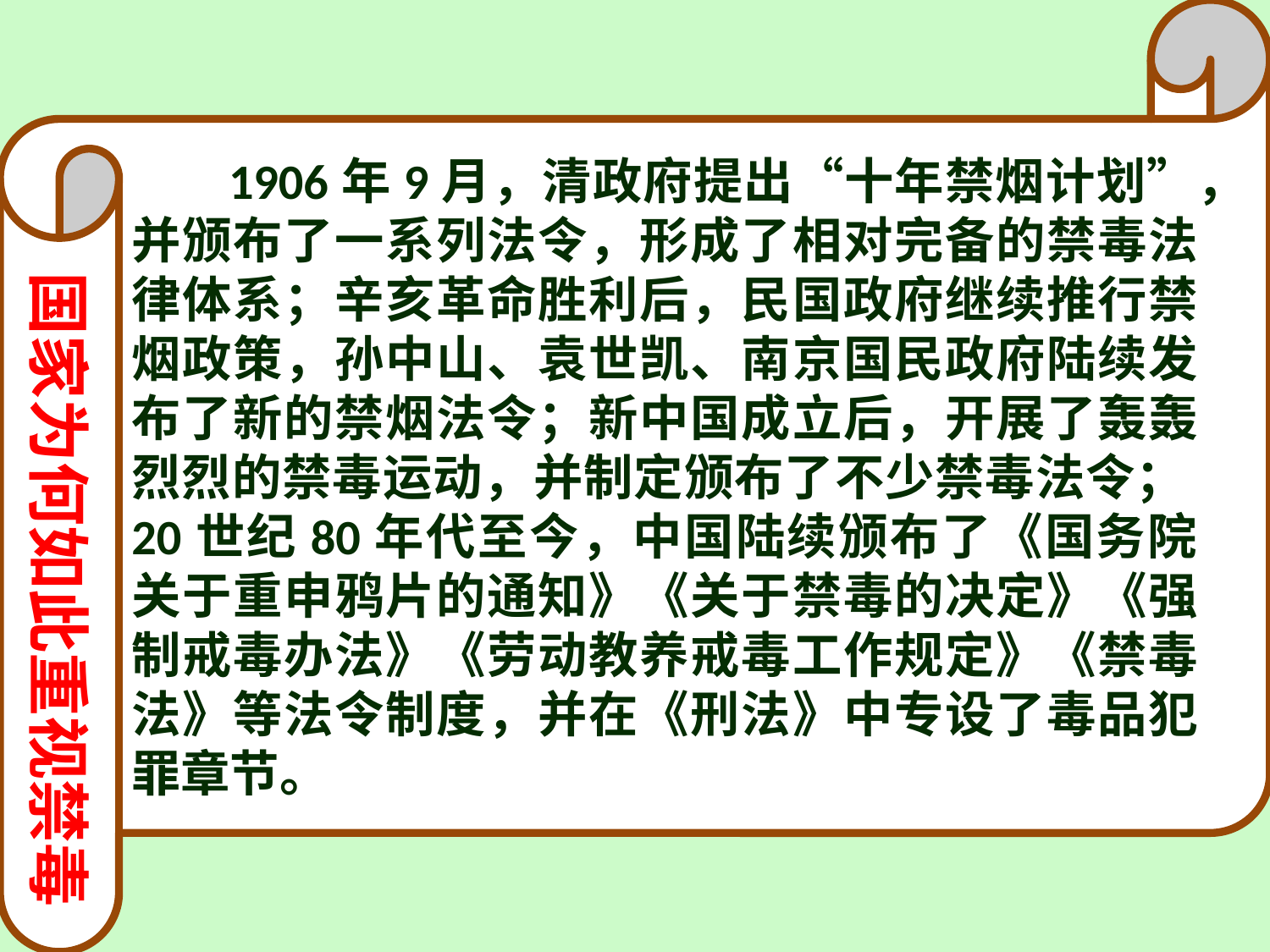

1906年9月，清政府提出“十年禁烟计划”，并颁布了一系列法令，形成了相对完备的禁毒法律体系；辛亥革命胜利后，民国政府继续推行禁烟政策，孙中山、袁世凯、南京国民政府陆续发布了新的禁烟法令；新中国成立后，开展了轰轰烈烈的禁毒运动，并制定颁布了不少禁毒法令；20世纪80年代至今，中国陆续颁布了《国务院关于重申鸦片的通知》《关于禁毒的决定》《强制戒毒办法》《劳动教养戒毒工作规定》《禁毒法》等法令制度，并在《刑法》中专设了毒品犯罪章节。
国家为何如此重视禁毒